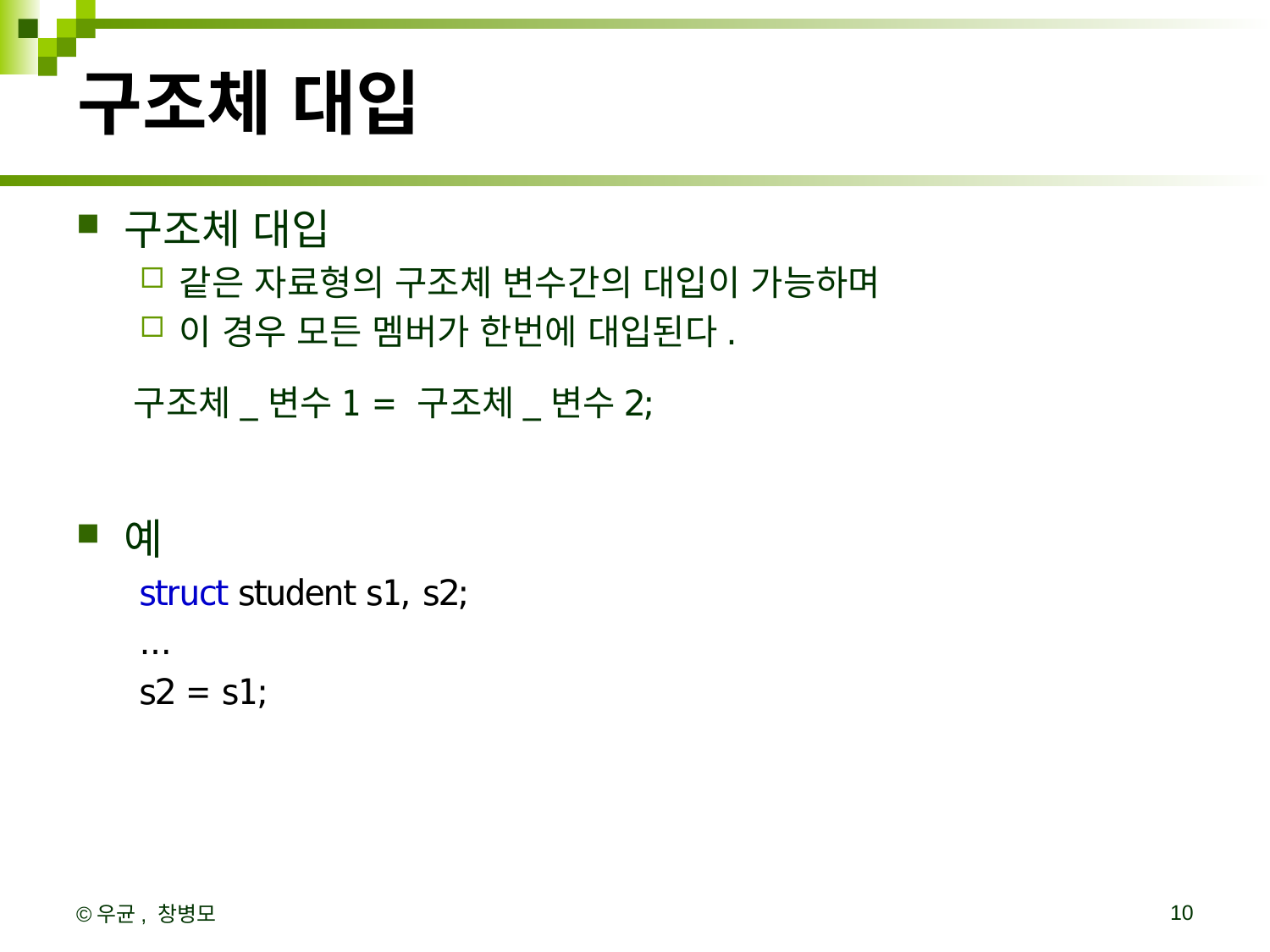

# 구조체 대입
구조체 대입
같은 자료형의 구조체 변수간의 대입이 가능하며
이 경우 모든 멤버가 한번에 대입된다.
    구조체_변수1 = 구조체_변수2;

예
struct student s1, s2;
...
s2 = s1;
©우균, 창병모
10